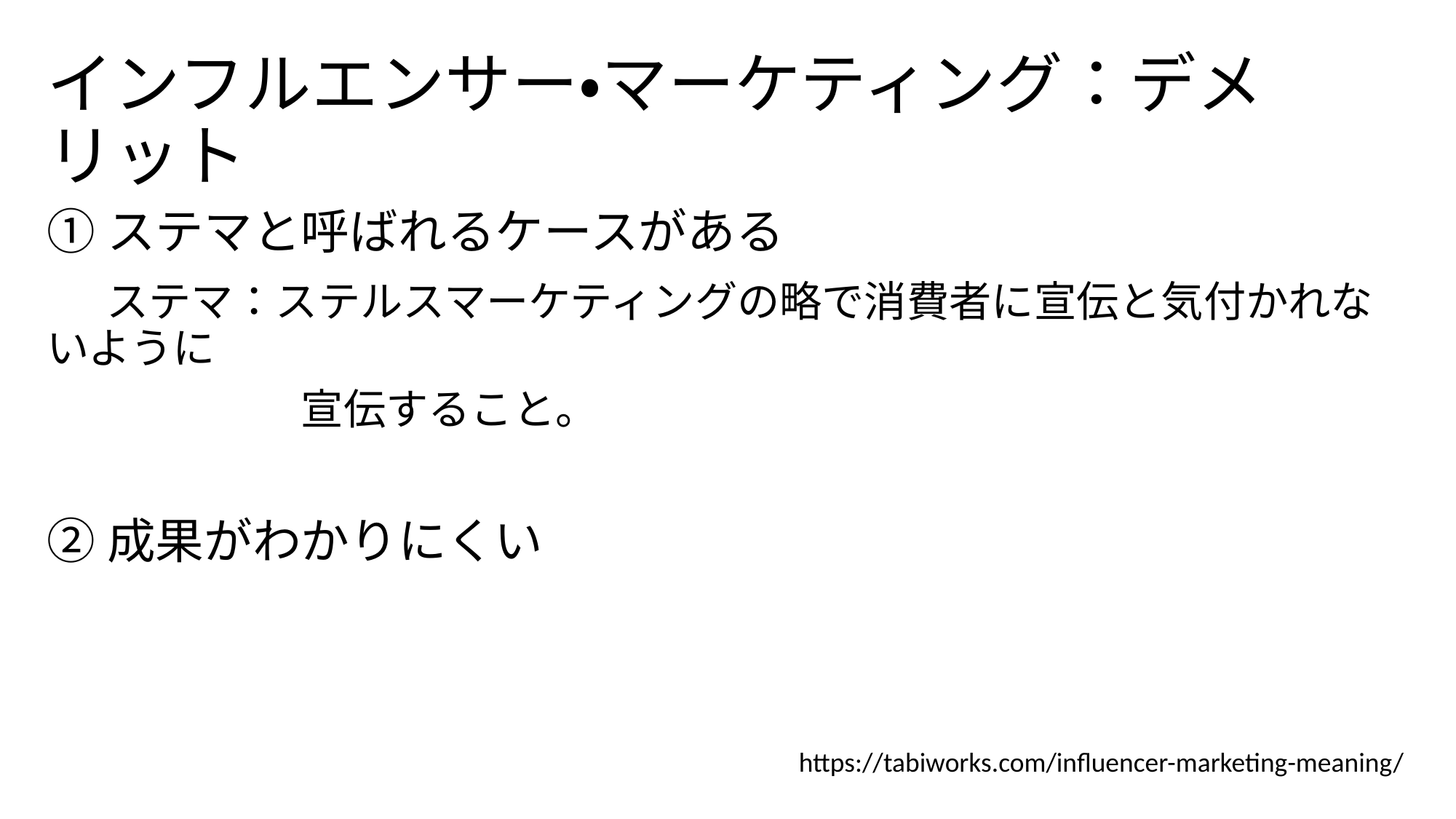

# インフルエンサー・マーケティング：デメリット
①ステマと呼ばれるケースがある
　 ステマ：ステルスマーケティングの略で消費者に宣伝と気付かれないように
　　　　　　宣伝すること。

②成果がわかりにくい

https://tabiworks.com/influencer-marketing-meaning/